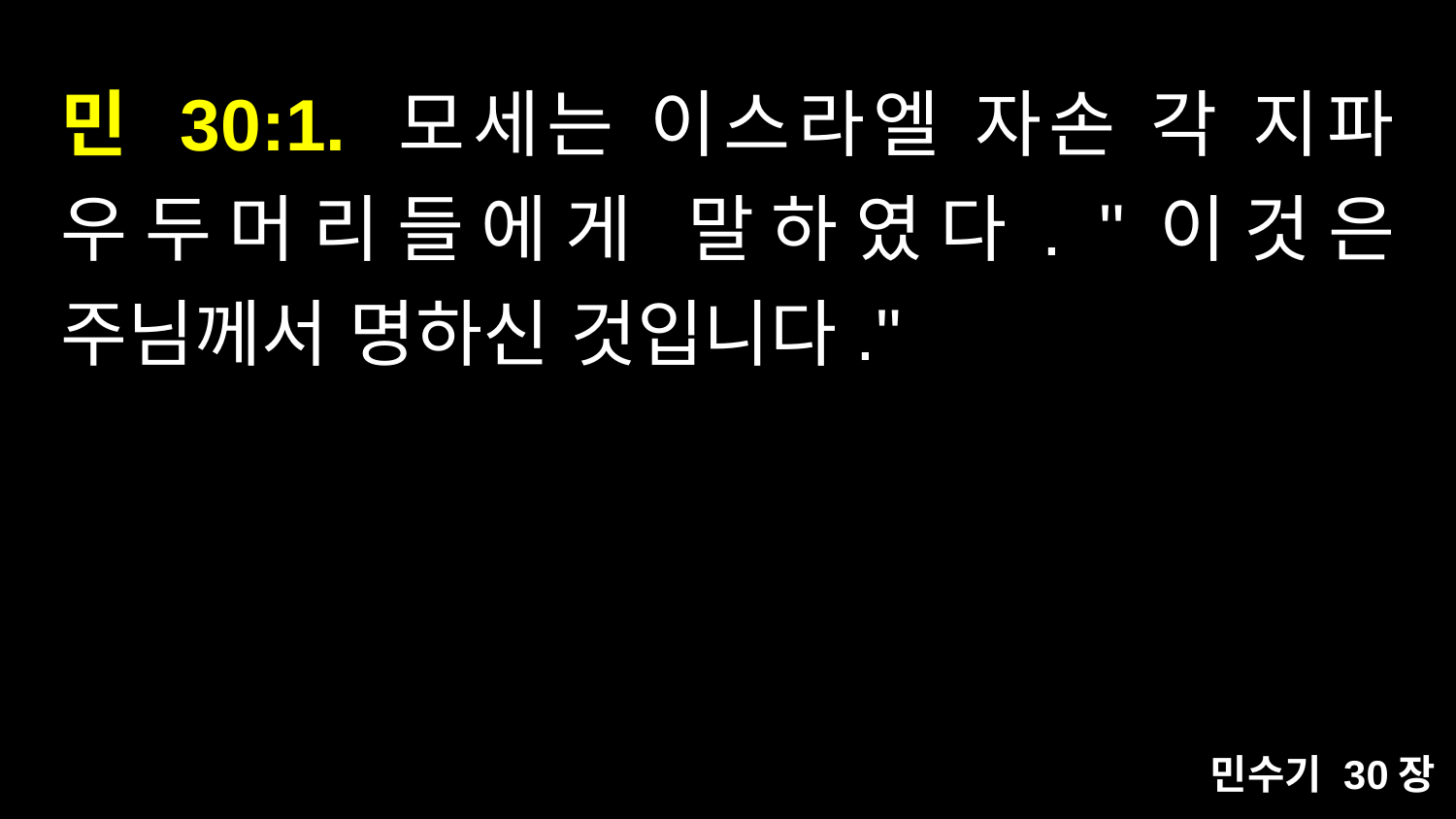

# 민 30:1. 모세는 이스라엘 자손 각 지파 우두머리들에게 말하였다. "이것은 주님께서 명하신 것입니다."
민수기 30장